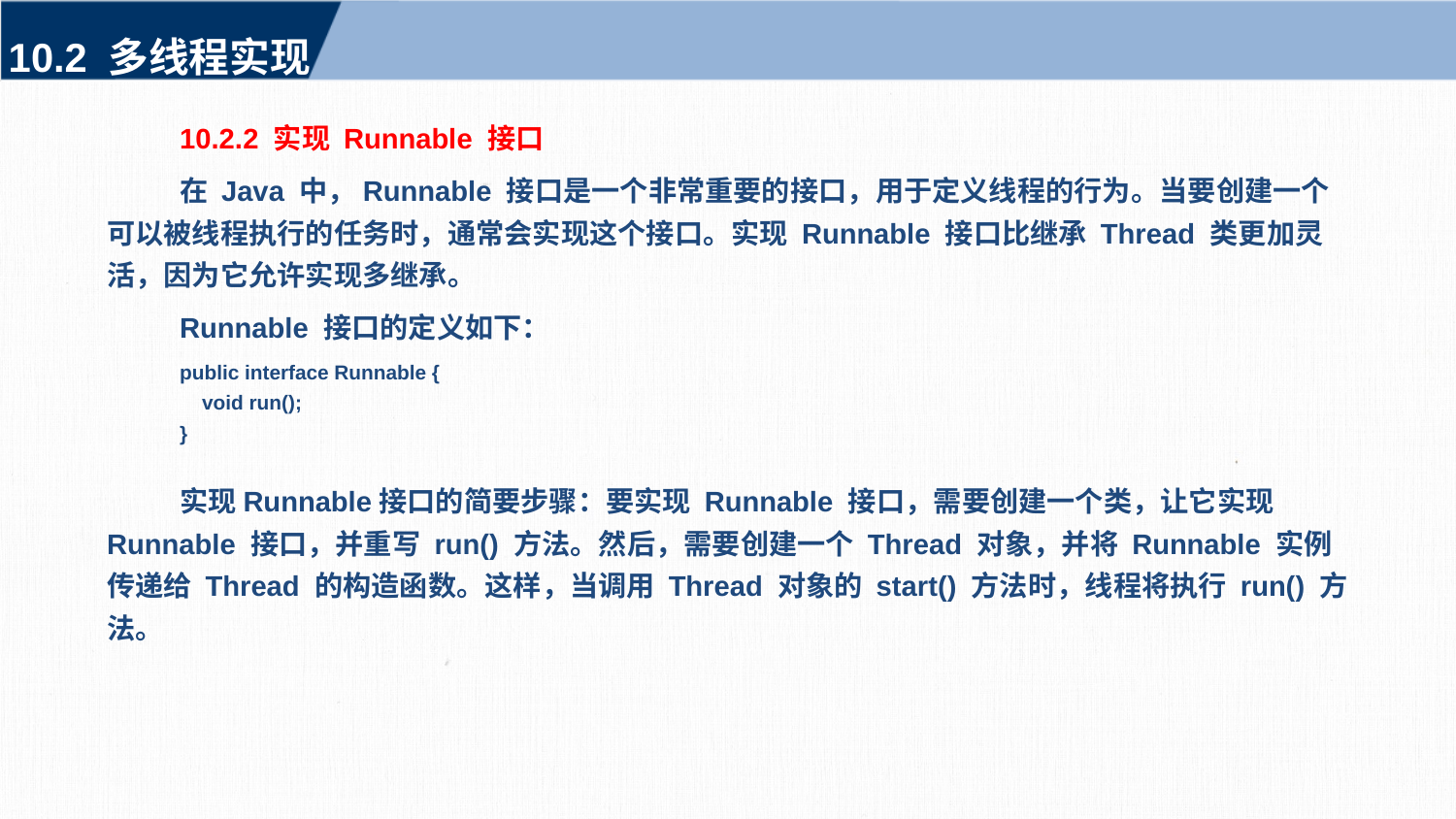

10.2 多线程实现

10.2.2 实现 Runnable 接口
在 Java 中，Runnable 接口是一个非常重要的接口，用于定义线程的行为。当要创建一个可以被线程执行的任务时，通常会实现这个接口。实现 Runnable 接口比继承 Thread 类更加灵活，因为它允许实现多继承。
Runnable 接口的定义如下：
public interface Runnable {
    void run();
}

实现Runnable接口的简要步骤：要实现 Runnable 接口，需要创建一个类，让它实现 Runnable 接口，并重写 run() 方法。然后，需要创建一个 Thread 对象，并将 Runnable 实例传递给 Thread 的构造函数。这样，当调用 Thread 对象的 start() 方法时，线程将执行 run() 方法。